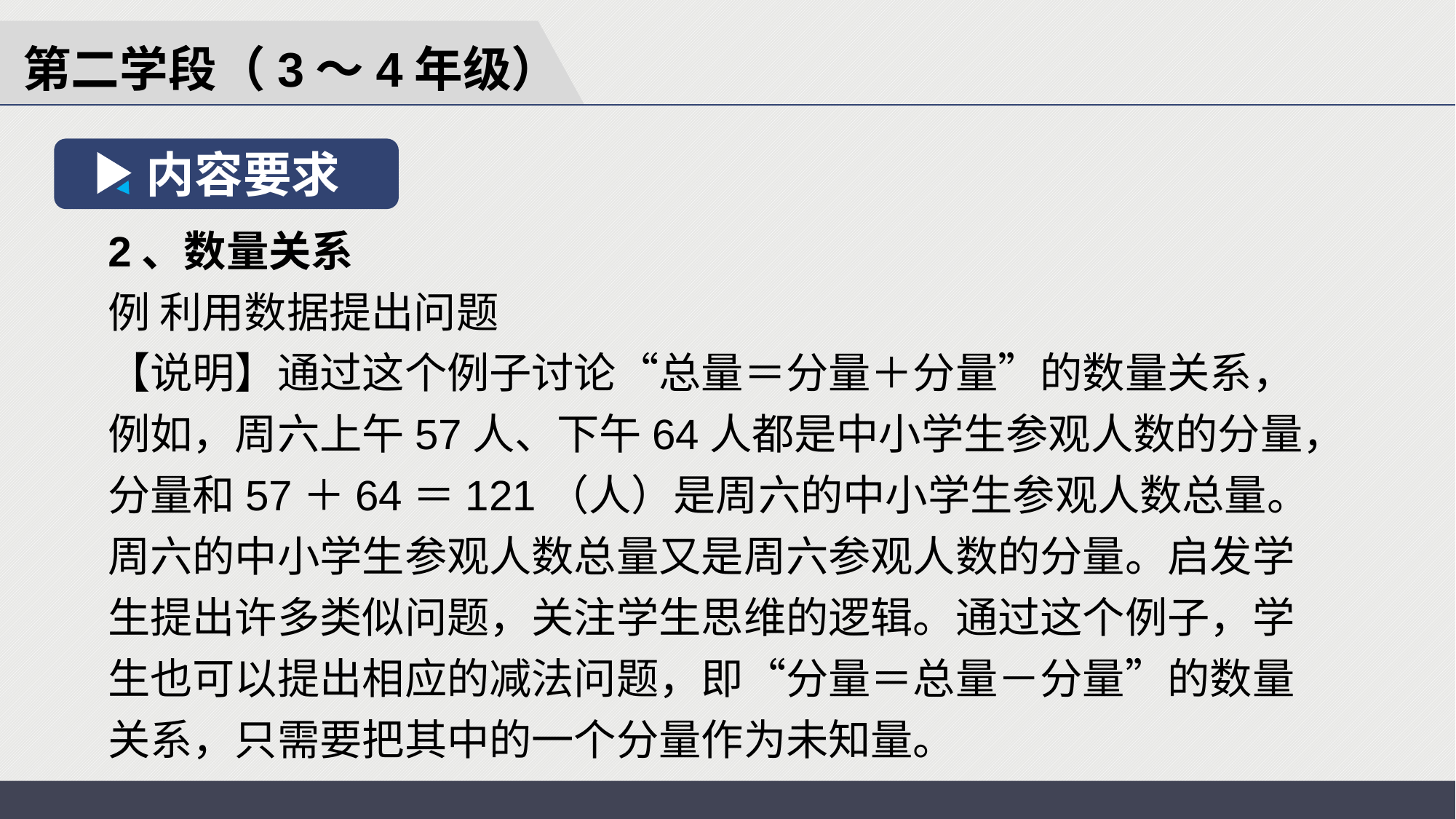

第二学段（3～4年级）
内容要求

2、数量关系
例 利用数据提出问题
【说明】通过这个例子讨论“总量＝分量＋分量”的数量关系，例如，周六上午57人、下午64人都是中小学生参观人数的分量，分量和57＋64＝121（人）是周六的中小学生参观人数总量。周六的中小学生参观人数总量又是周六参观人数的分量。启发学生提出许多类似问题，关注学生思维的逻辑。通过这个例子，学生也可以提出相应的减法问题，即“分量＝总量－分量”的数量关系，只需要把其中的一个分量作为未知量。